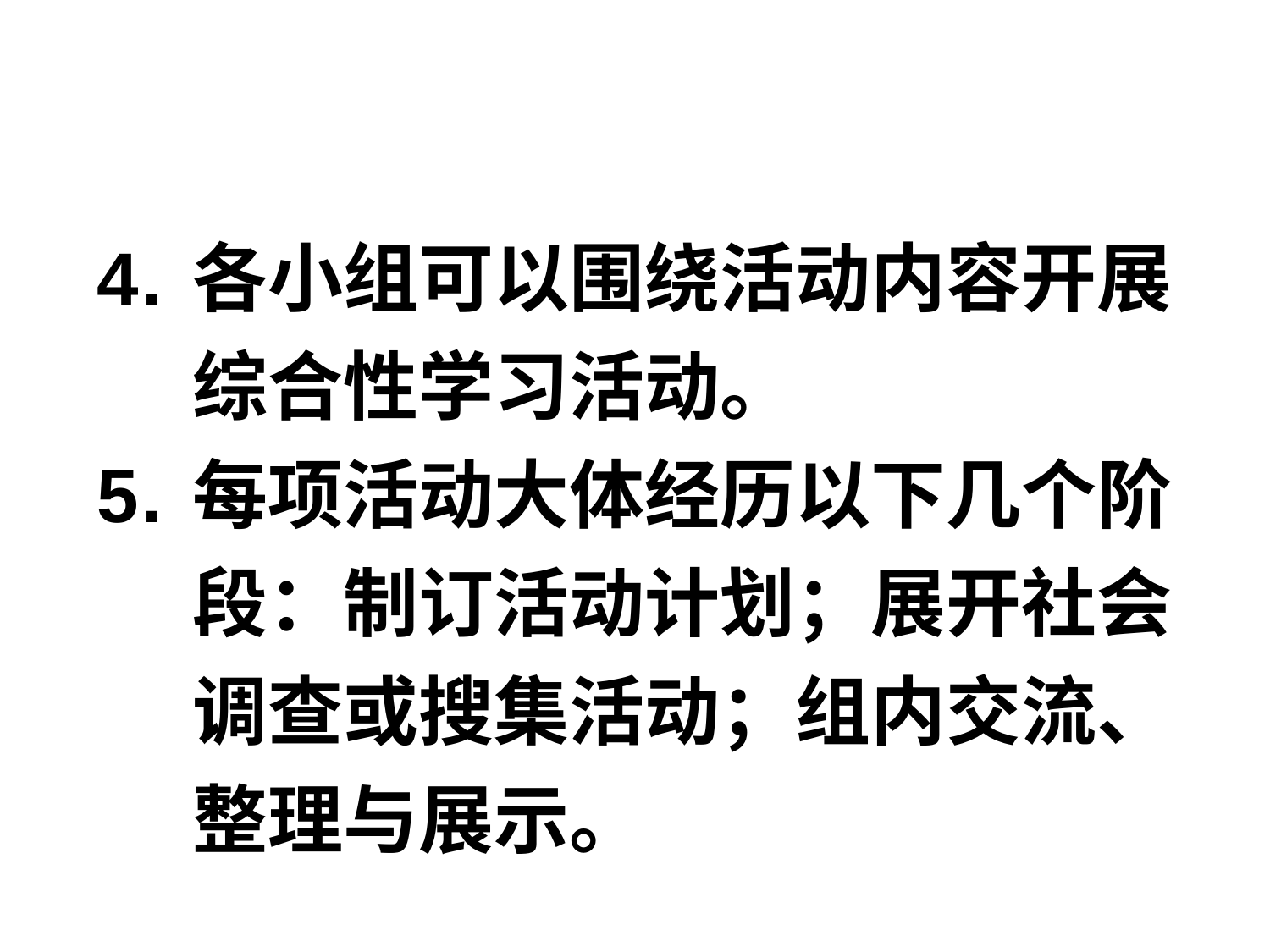

各小组可以围绕活动内容开展综合性学习活动。
每项活动大体经历以下几个阶段：制订活动计划；展开社会调查或搜集活动；组内交流、整理与展示。